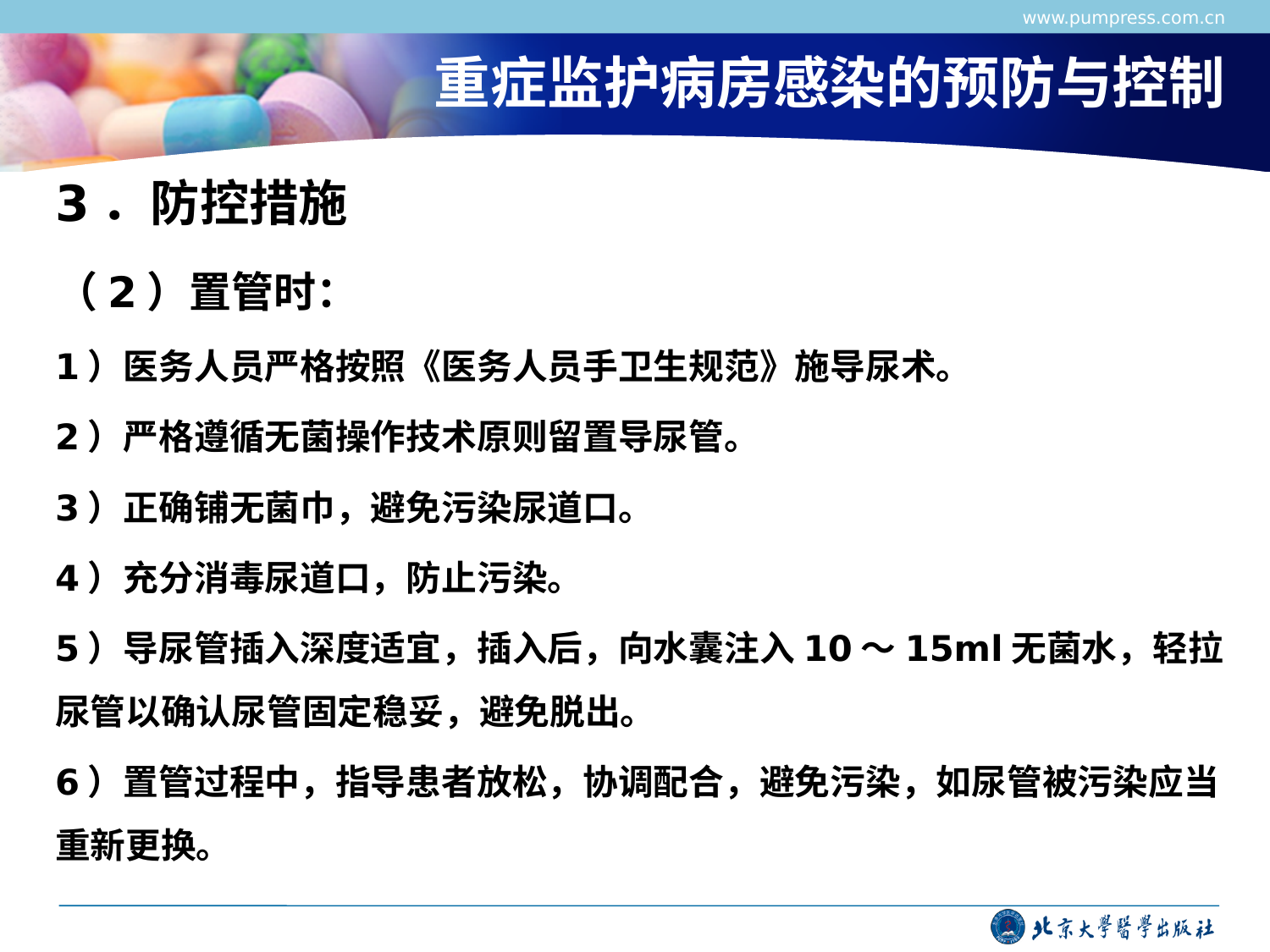

www.pumpress.com.cn
# 重症监护病房感染的预防与控制
3．防控措施
（2）置管时：
1）医务人员严格按照《医务人员手卫生规范》施导尿术。
2）严格遵循无菌操作技术原则留置导尿管。
3）正确铺无菌巾，避免污染尿道口。
4）充分消毒尿道口，防止污染。
5）导尿管插入深度适宜，插入后，向水囊注入10～15ml无菌水，轻拉尿管以确认尿管固定稳妥，避免脱出。
6）置管过程中，指导患者放松，协调配合，避免污染，如尿管被污染应当重新更换。